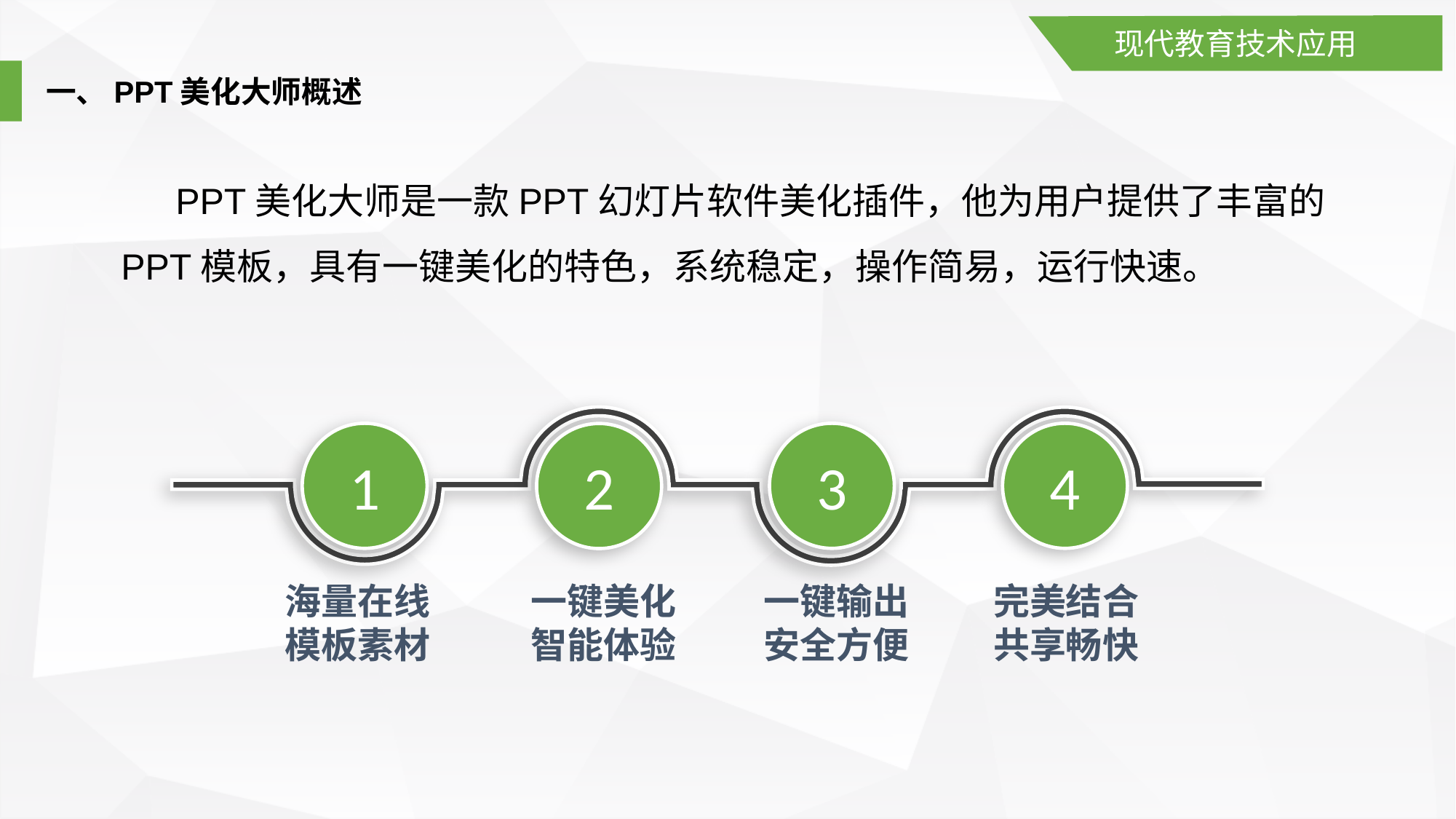

现代教育技术应用

一、PPT美化大师概述
PPT美化大师是一款PPT幻灯片软件美化插件，他为用户提供了丰富的PPT模板，具有一键美化的特色，系统稳定，操作简易，运行快速。

1
3
4
2
标题

标题

标题

标题

海量在线模板素材
一键美化智能体验
一键输出安全方便
完美结合共享畅快